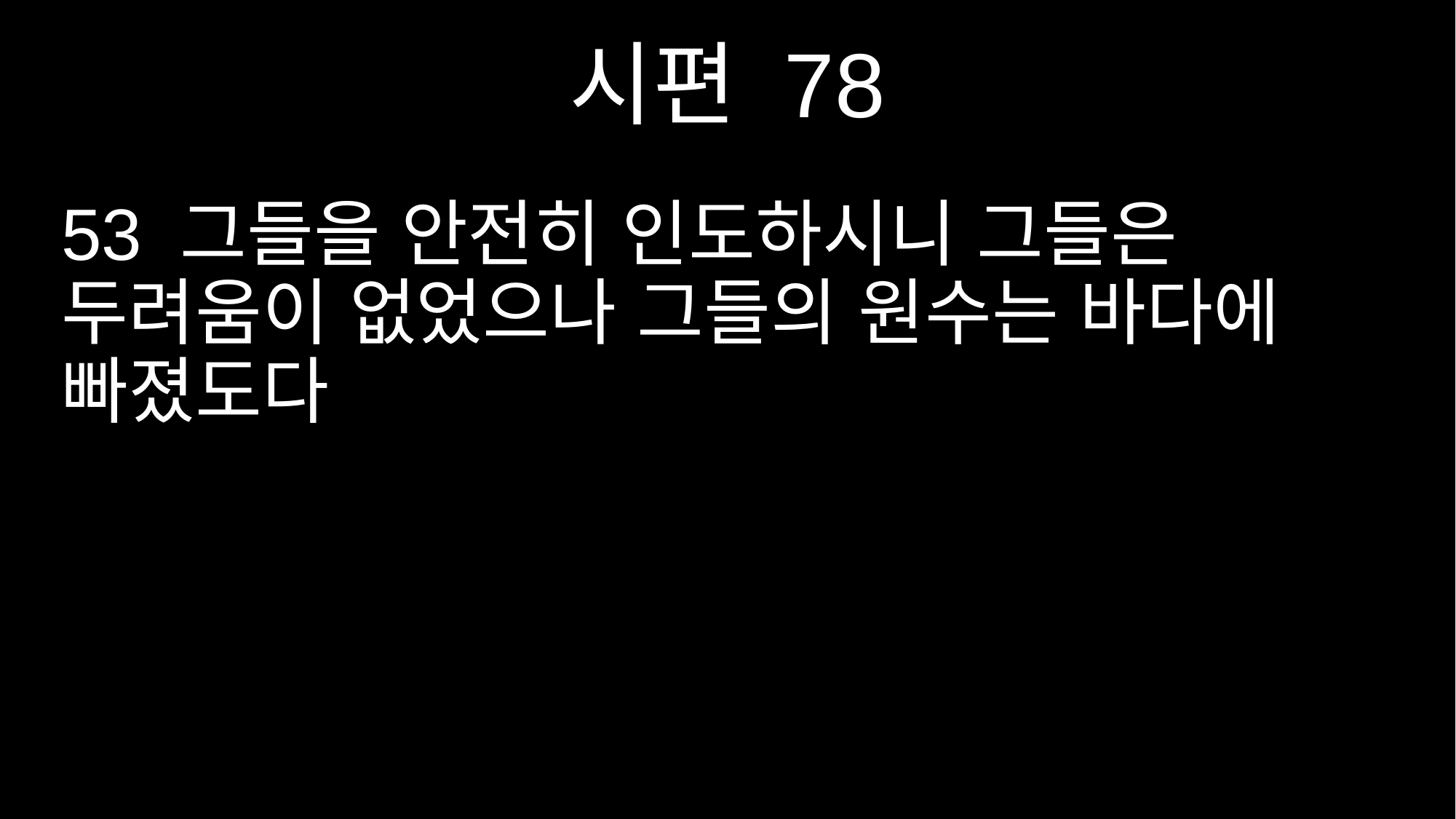

시편 78
53 그들을 안전히 인도하시니 그들은 두려움이 없었으나 그들의 원수는 바다에 빠졌도다